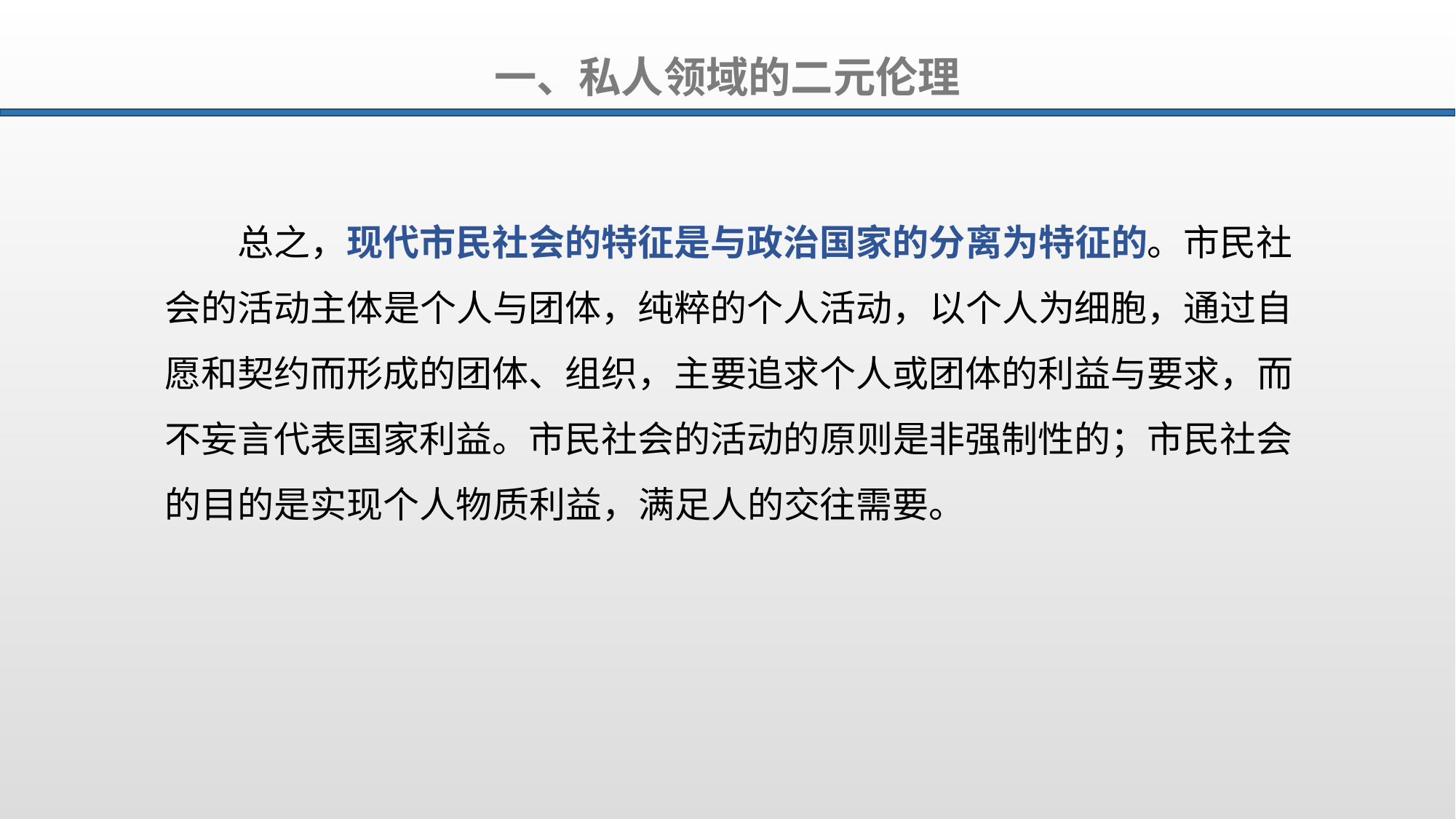

一、私人领域的二元伦理

总之，现代市民社会的特征是与政治国家的分离为特征的。市民社会的活动主体是个人与团体，纯粹的个人活动，以个人为细胞，通过自愿和契约而形成的团体、组织，主要追求个人或团体的利益与要求，而不妄言代表国家利益。市民社会的活动的原则是非强制性的；市民社会的目的是实现个人物质利益，满足人的交往需要。